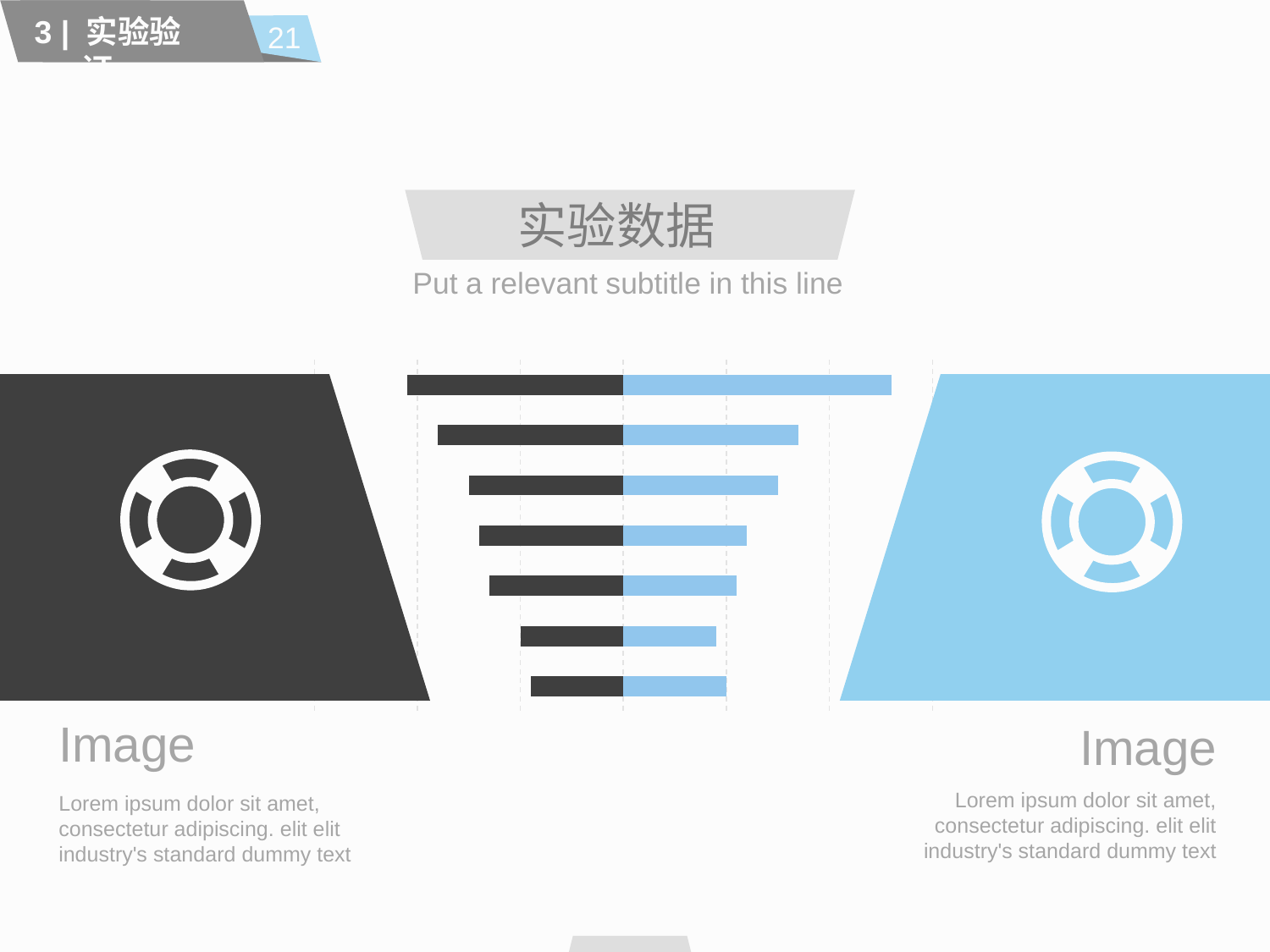

21
3 | 实验验证
# 实验数据

Put a relevant subtitle in this line

### Chart

| Category | 男 | 女 |
|---|---|---|
| <21 | -0.09000000000000002 | 0.1 |
| 21-30 | -0.1 | 0.09000000000000002 |
| 31-40 | -0.13 | 0.11 |
| 41-50 | -0.14 | 0.12000000000000002 |
| 51-60 | -0.15000000000000024 | 0.15000000000000024 |
| 61-70 | -0.18000000000000024 | 0.17 |
| >70 | -0.21000000000000021 | 0.26 |

Image
Image
Lorem ipsum dolor sit amet, consectetur adipiscing. elit elit industry's standard dummy text
Lorem ipsum dolor sit amet, consectetur adipiscing. elit elit industry's standard dummy text